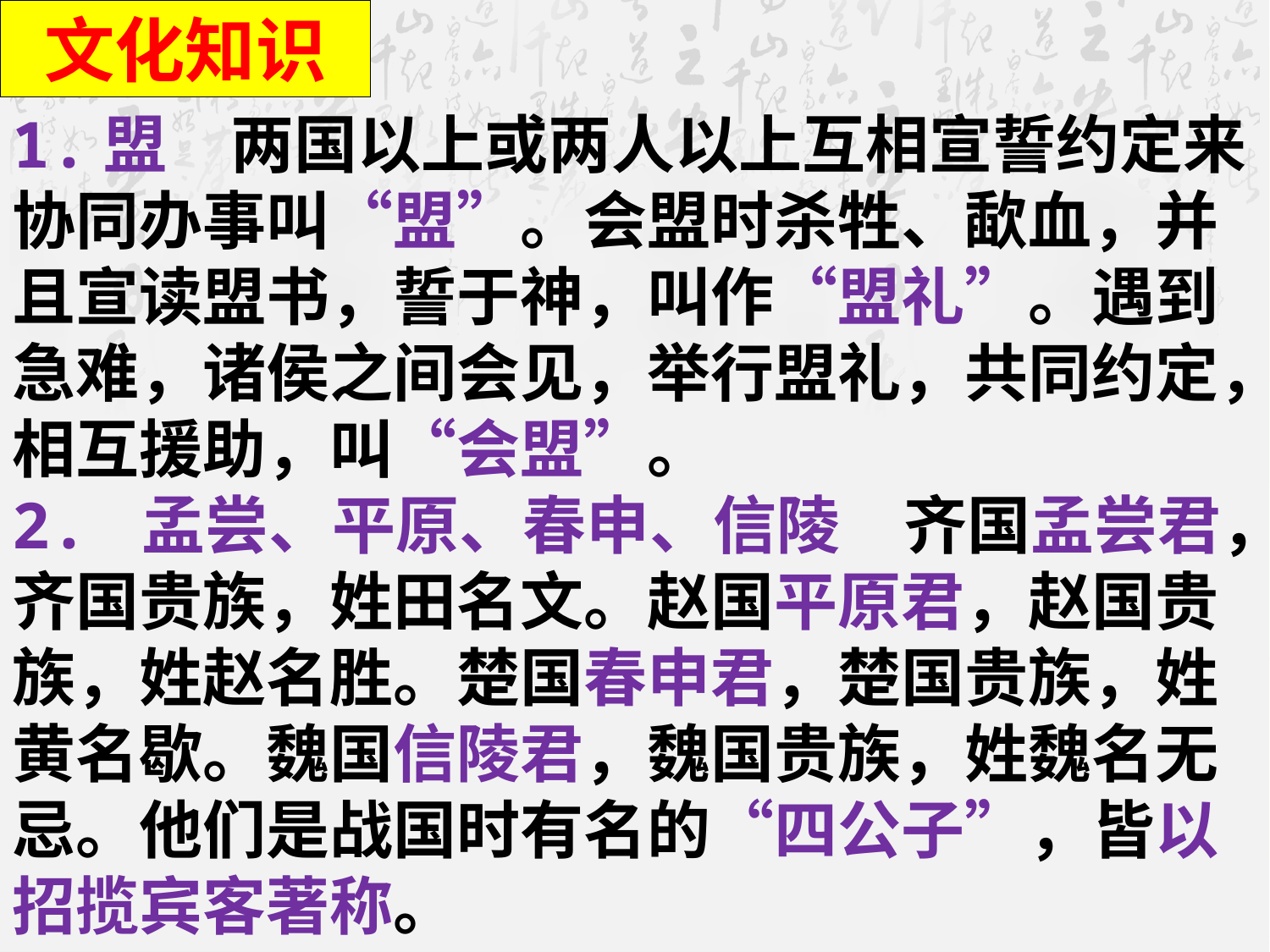

文化知识
1.盟　两国以上或两人以上互相宣誓约定来协同办事叫“盟”。会盟时杀牲、歃血，并且宣读盟书，誓于神，叫作“盟礼”。遇到急难，诸侯之间会见，举行盟礼，共同约定，相互援助，叫“会盟”。
2. 孟尝、平原、春申、信陵　齐国孟尝君，齐国贵族，姓田名文。赵国平原君，赵国贵族，姓赵名胜。楚国春申君，楚国贵族，姓黄名歇。魏国信陵君，魏国贵族，姓魏名无忌。他们是战国时有名的“四公子”，皆以招揽宾客著称。